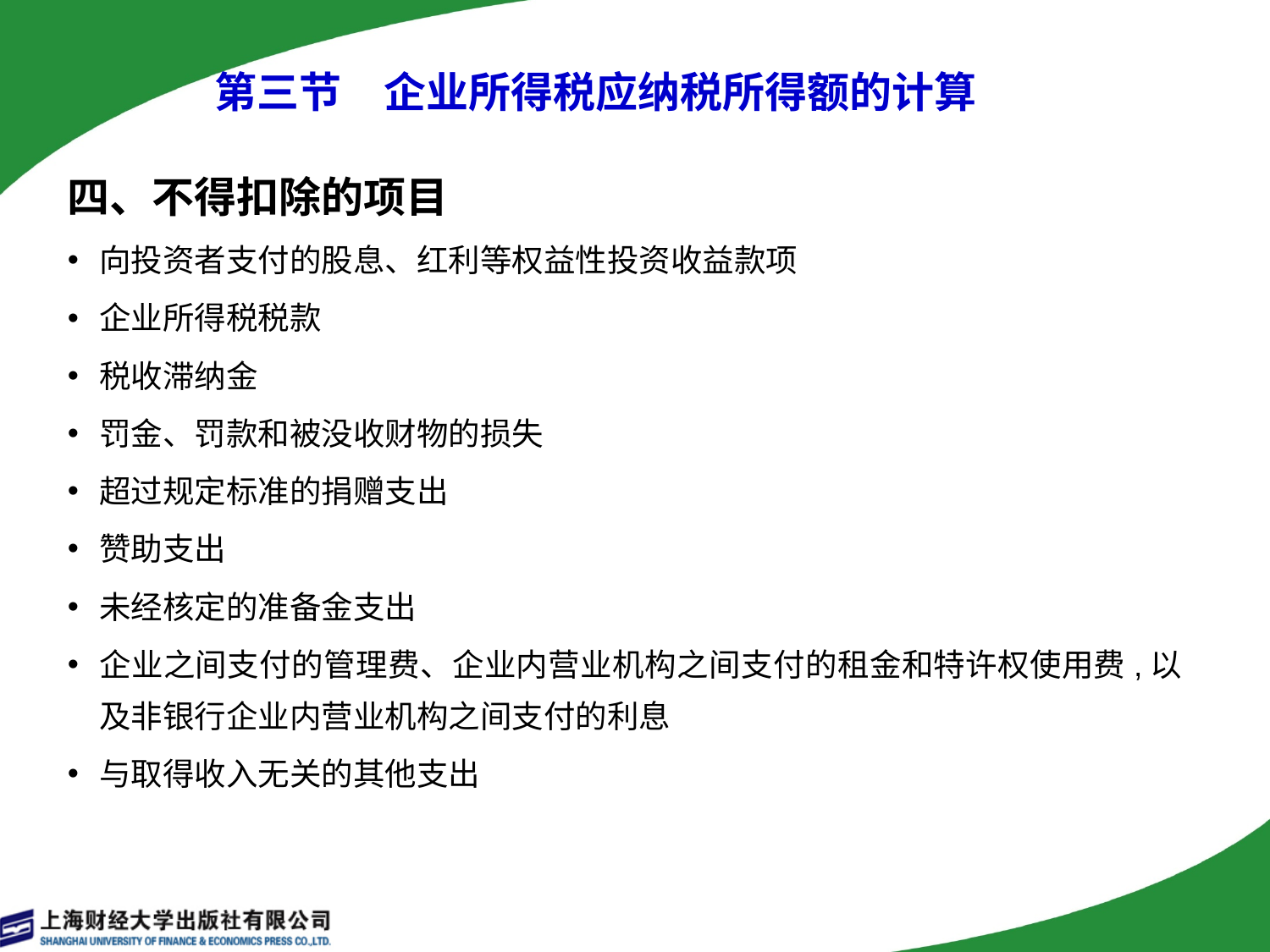

第三节　企业所得税应纳税所得额的计算
四、不得扣除的项目
向投资者支付的股息、红利等权益性投资收益款项
企业所得税税款
税收滞纳金
罚金、罚款和被没收财物的损失
超过规定标准的捐赠支出
赞助支出
未经核定的准备金支出
企业之间支付的管理费、企业内营业机构之间支付的租金和特许权使用费,以及非银行企业内营业机构之间支付的利息
与取得收入无关的其他支出